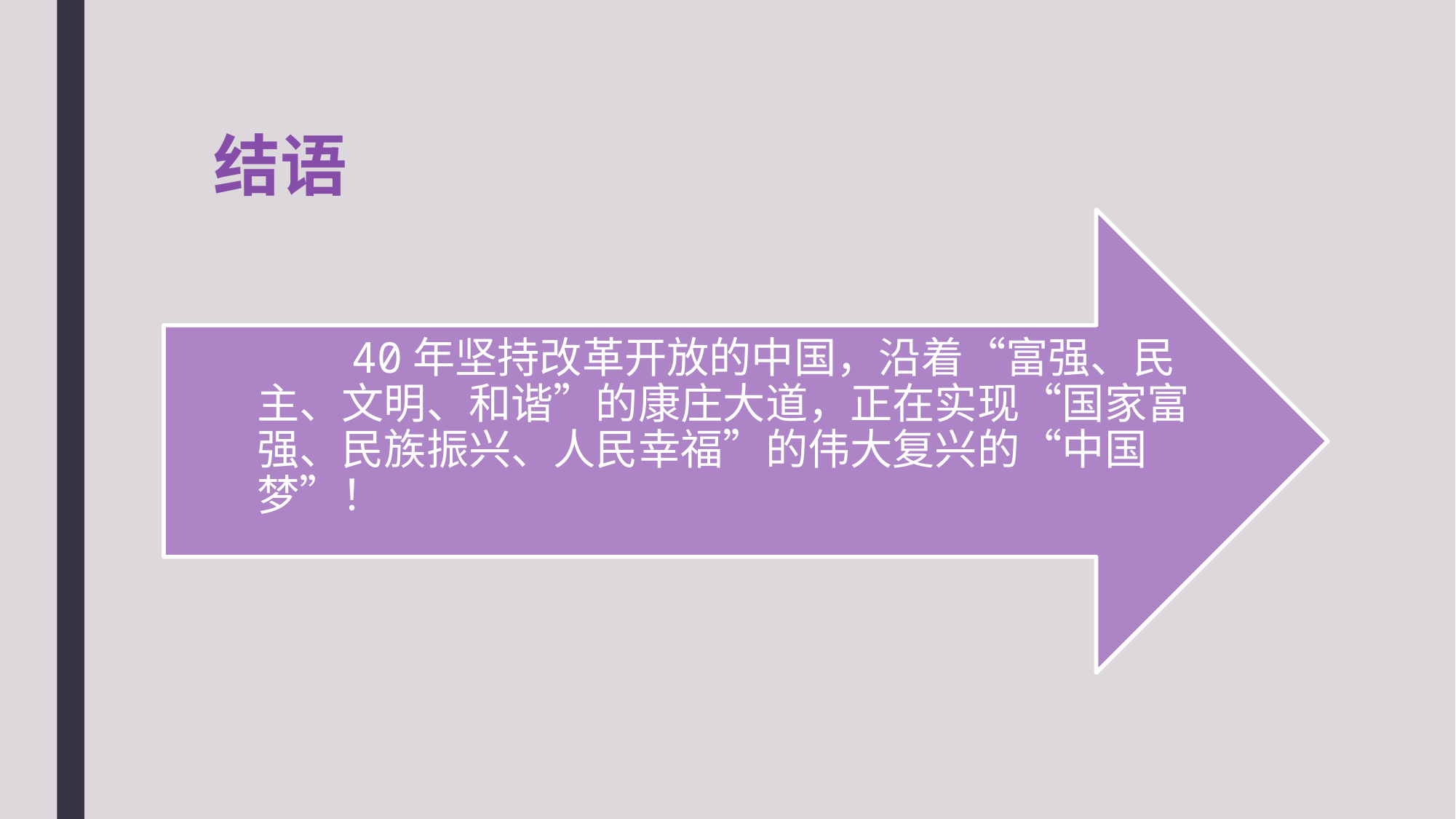

40年坚持改革开放的中国，沿着“富强、民主、文明、和谐”的康庄大道，正在实现“国家富强、民族振兴、人民幸福”的伟大复兴的“中国梦”！
结语